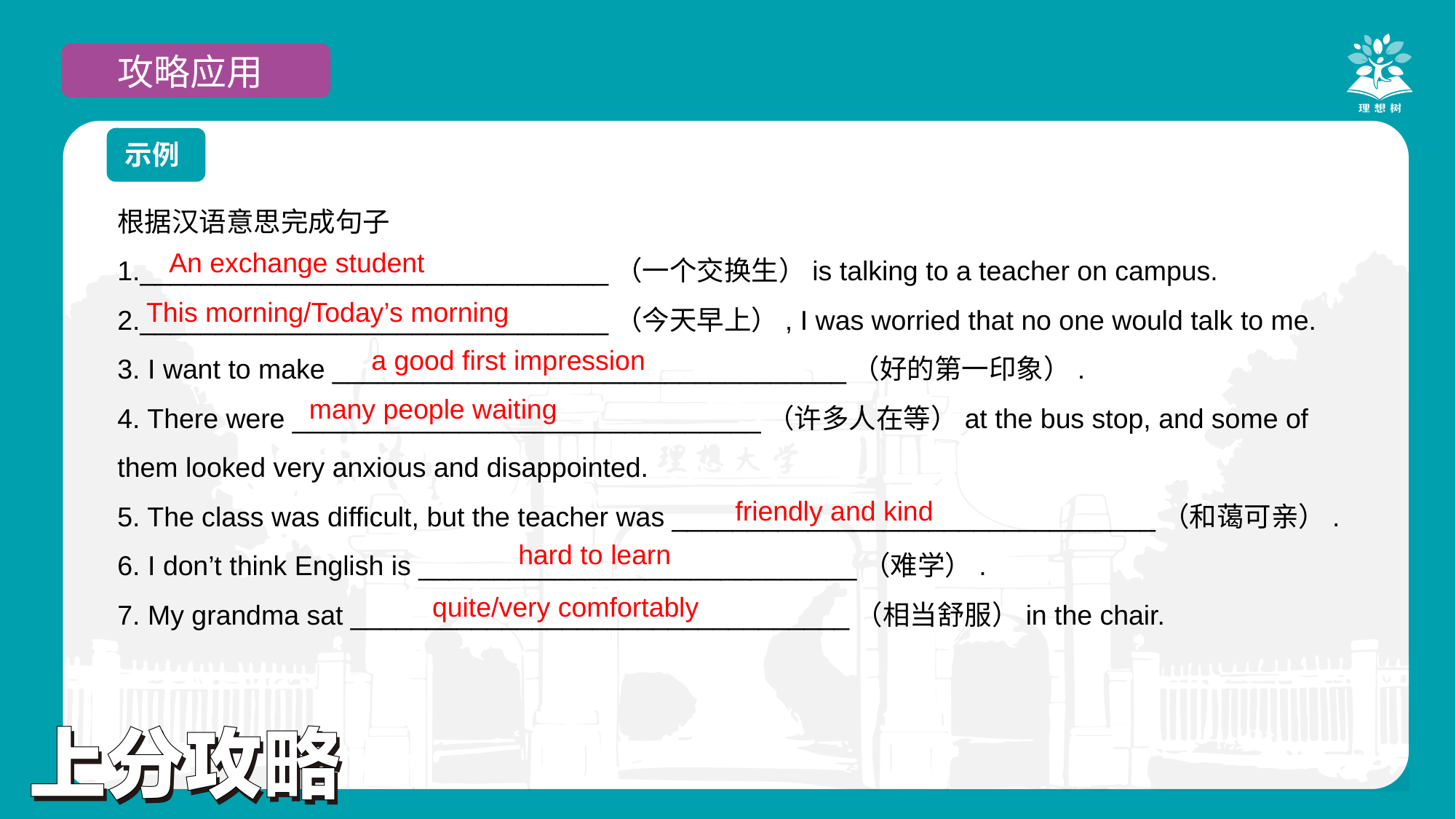

攻略应用

示例
根据汉语意思完成句子
1._______________________________（一个交换生）is talking to a teacher on campus.
2._______________________________（今天早上）, I was worried that no one would talk to me.
3. I want to make __________________________________（好的第一印象）.
4. There were _______________________________（许多人在等）at the bus stop, and some of them looked very anxious and disappointed.
5. The class was difficult, but the teacher was ________________________________（和蔼可亲）.
6. I don’t think English is _____________________________（难学）.
7. My grandma sat _________________________________（相当舒服）in the chair.
An exchange student
This morning/Today’s morning
a good first impression
many people waiting
friendly and kind
hard to learn
quite/very comfortably